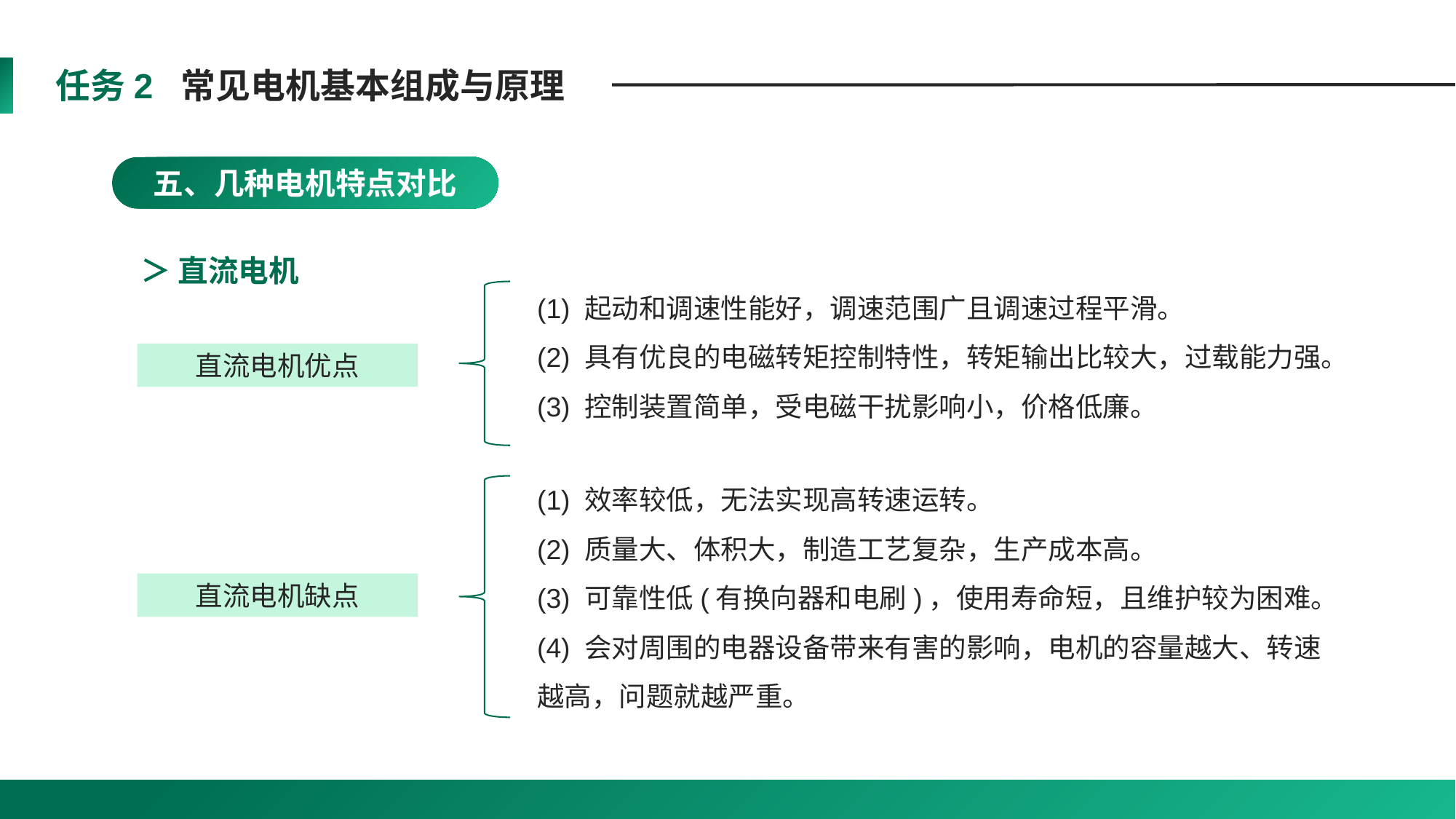

任务2  常见电机基本组成与原理
五、几种电机特点对比
＞ 直流电机
(1) 起动和调速性能好，调速范围广且调速过程平滑。
(2) 具有优良的电磁转矩控制特性，转矩输出比较大，过载能力强。
(3) 控制装置简单，受电磁干扰影响小，价格低廉。

直流电机优点
(1) 效率较低，无法实现高转速运转。
(2) 质量大、体积大，制造工艺复杂，生产成本高。
(3) 可靠性低(有换向器和电刷)，使用寿命短，且维护较为困难。
(4) 会对周围的电器设备带来有害的影响，电机的容量越大、转速越高，问题就越严重。

直流电机缺点